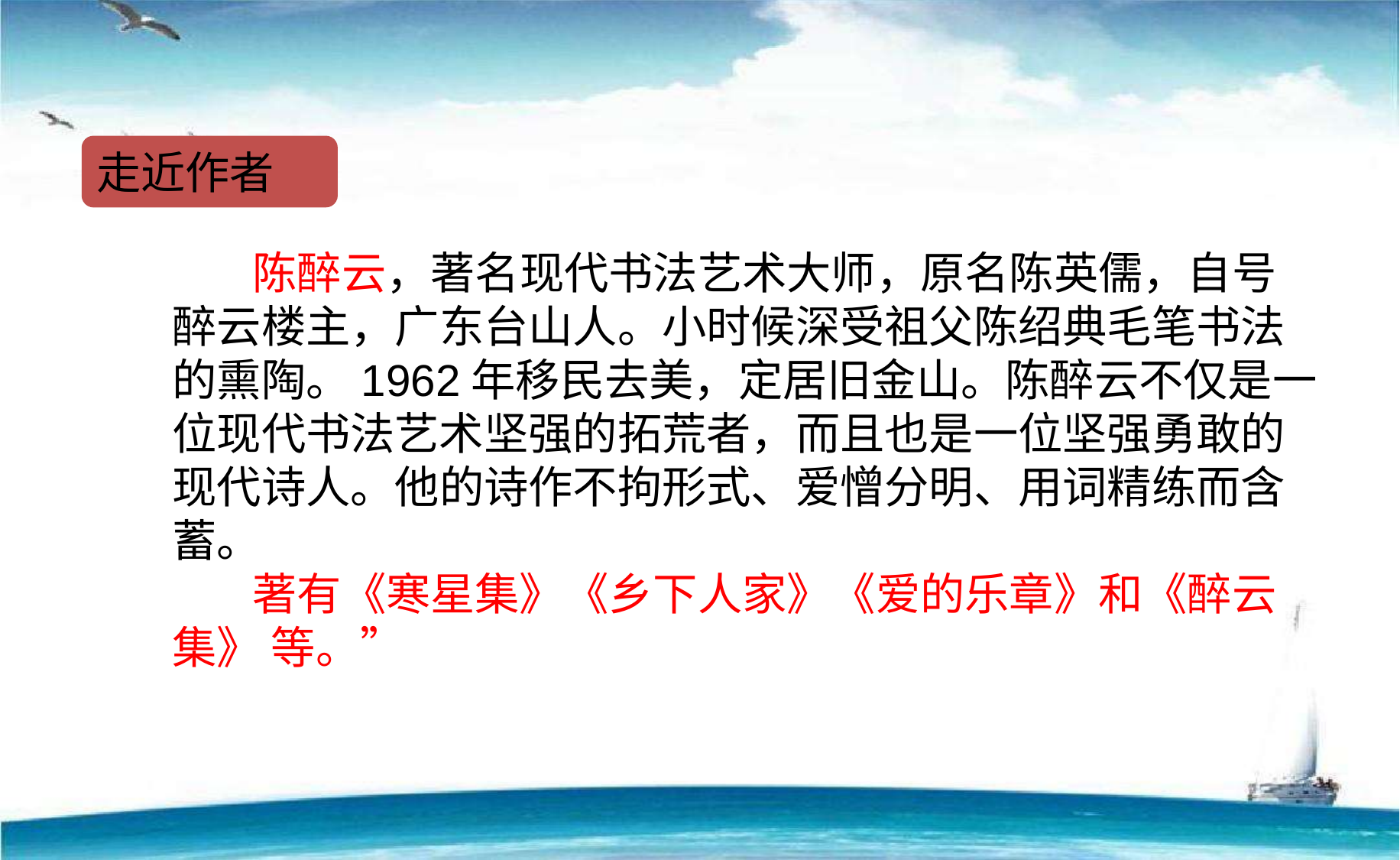

走近作者

       陈醉云，著名现代书法艺术大师，原名陈英儒，自号醉云楼主，广东台山人。小时候深受祖父陈绍典毛笔书法的熏陶。1962年移民去美，定居旧金山。陈醉云不仅是一位现代书法艺术坚强的拓荒者，而且也是一位坚强勇敢的现代诗人。他的诗作不拘形式、爱憎分明、用词精练而含蓄。
       著有《寒星集》《乡下人家》《爱的乐章》和《醉云集》 等。”